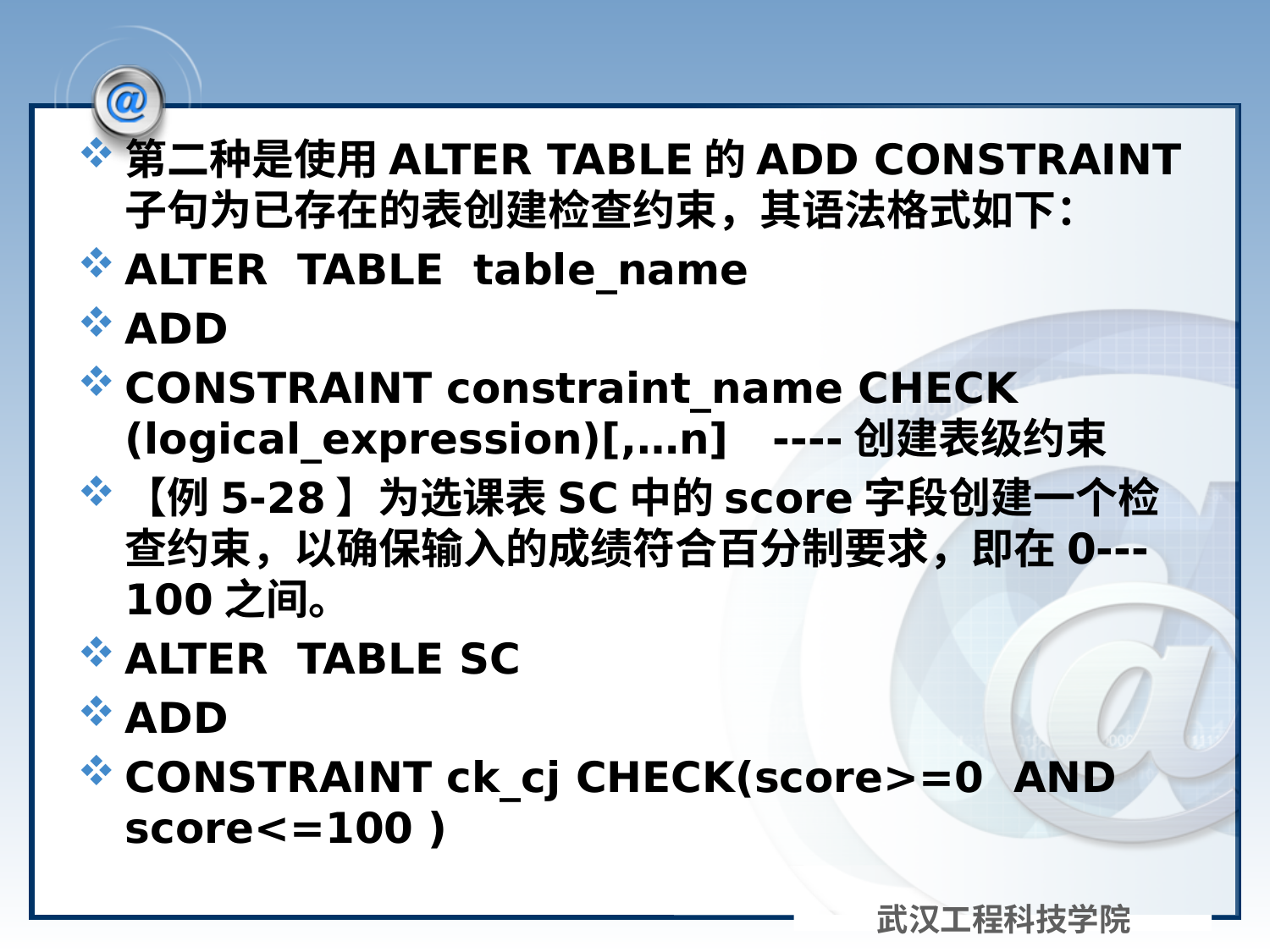

#
第二种是使用ALTER TABLE的ADD CONSTRAINT子句为已存在的表创建检查约束，其语法格式如下：
ALTER  TABLE  table_name
ADD
CONSTRAINT constraint_name CHECK  (logical_expression)[,…n]   ----创建表级约束
【例5-28】为选课表SC中的score字段创建一个检查约束，以确保输入的成绩符合百分制要求，即在0---100之间。
ALTER  TABLE SC
ADD
CONSTRAINT ck_cj CHECK(score>=0  AND score<=100 )

武汉工程科技学院